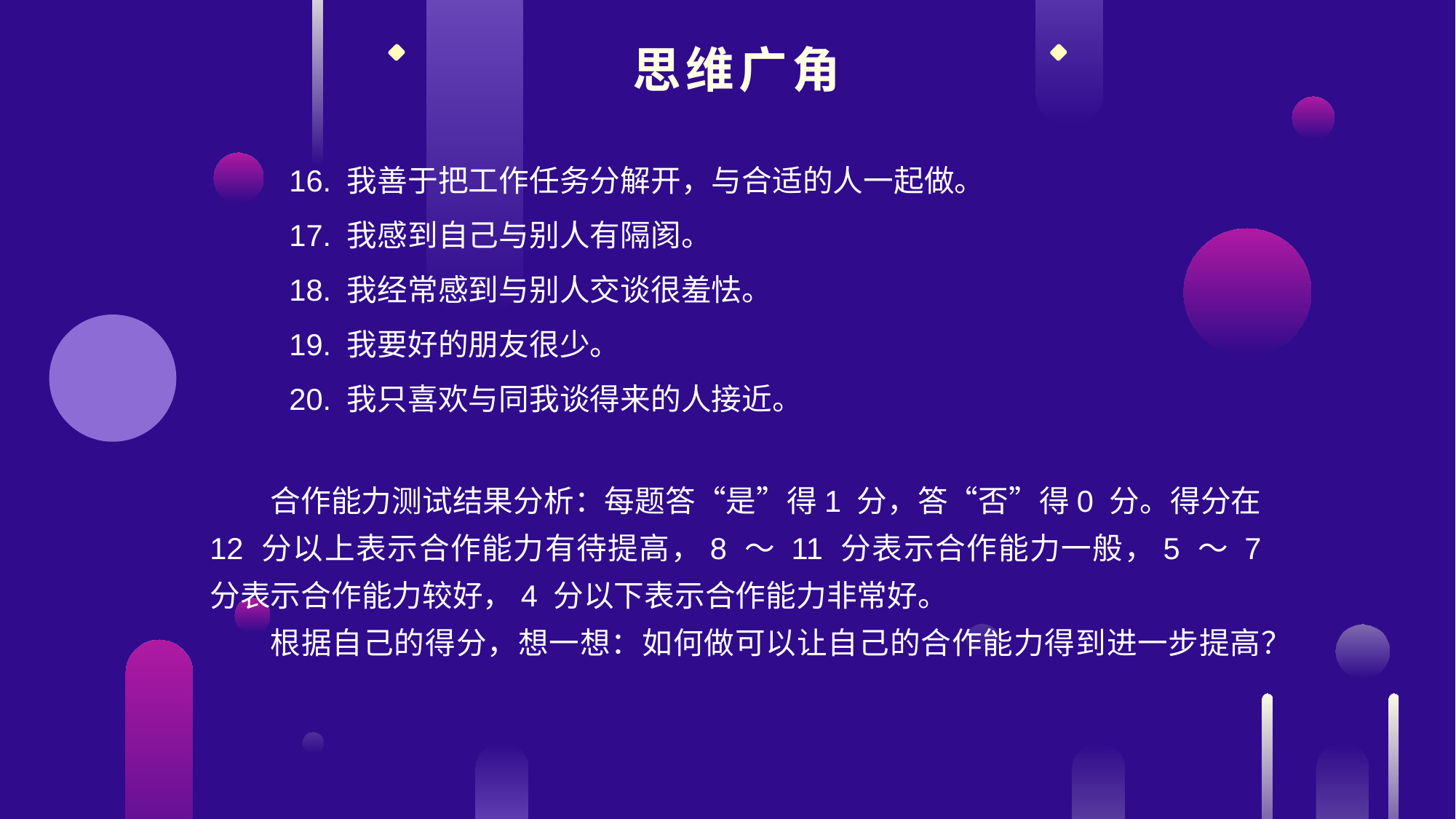

思维广角

16. 我善于把工作任务分解开，与合适的人一起做。
17. 我感到自己与别人有隔阂。
18. 我经常感到与别人交谈很羞怯。
19. 我要好的朋友很少。
20. 我只喜欢与同我谈得来的人接近。

合作能力测试结果分析：每题答“是”得1 分，答“否”得0 分。得分在12 分以上表示合作能力有待提高，8 ～ 11 分表示合作能力一般，5 ～ 7 分表示合作能力较好，4 分以下表示合作能力非常好。
根据自己的得分，想一想：如何做可以让自己的合作能力得到进一步提高？